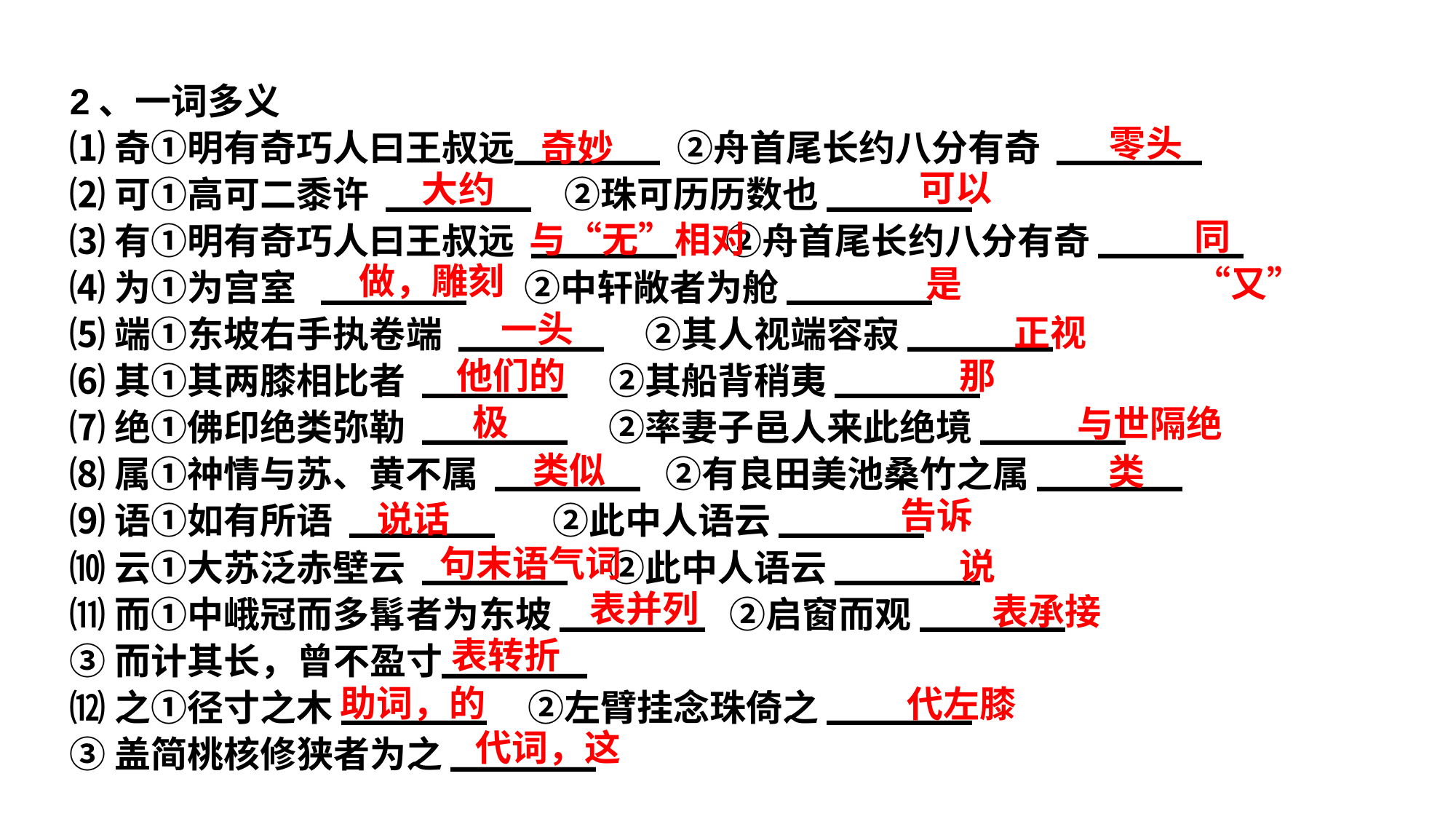

2、一词多义
⑴奇①明有奇巧人曰王叔远▁▁▁▁  ②舟首尾长约八分有奇  ▁▁▁▁
⑵可①高可二黍许  ▁▁▁▁    ②珠可历历数也 ▁▁▁▁
⑶有①明有奇巧人曰王叔远  ▁▁▁▁      ②舟首尾长约八分有奇 ▁▁▁▁
⑷为①为宫室   ▁▁▁▁       ②中轩敞者为舱 ▁▁▁▁
⑸端①东坡右手执卷端  ▁▁▁▁     ②其人视端容寂 ▁▁▁▁
⑹其①其两膝相比者  ▁▁▁▁     ②其船背稍夷 ▁▁▁▁
⑺绝①佛印绝类弥勒  ▁▁▁▁     ②率妻子邑人来此绝境 ▁▁▁▁
⑻属①祌情与苏、黄不属  ▁▁▁▁   ②有良田美池桑竹之属 ▁▁▁▁
⑼语①如有所语  ▁▁▁▁       ②此中人语云 ▁▁▁▁
⑽云①大苏泛赤壁云  ▁▁▁▁     ②此中人语云 ▁▁▁▁
⑾而①中峨冠而多髯者为东坡 ▁▁▁▁   ②启窗而观 ▁▁▁▁
③而计其长，曾不盈寸▁▁▁▁
⑿之①径寸之木 ▁▁▁▁     ②左臂挂念珠倚之 ▁▁▁▁
③盖简桃核修狭者为之 ▁▁▁▁
零头
奇妙
可以
大约
同“又”
与“无”相对
做，雕刻
是
一头
正视
他们的
那
极
与世隔绝
类似
类
告诉
说话
句末语气词
说
表并列
表承接
表转折
助词，的
代左膝
代词，这